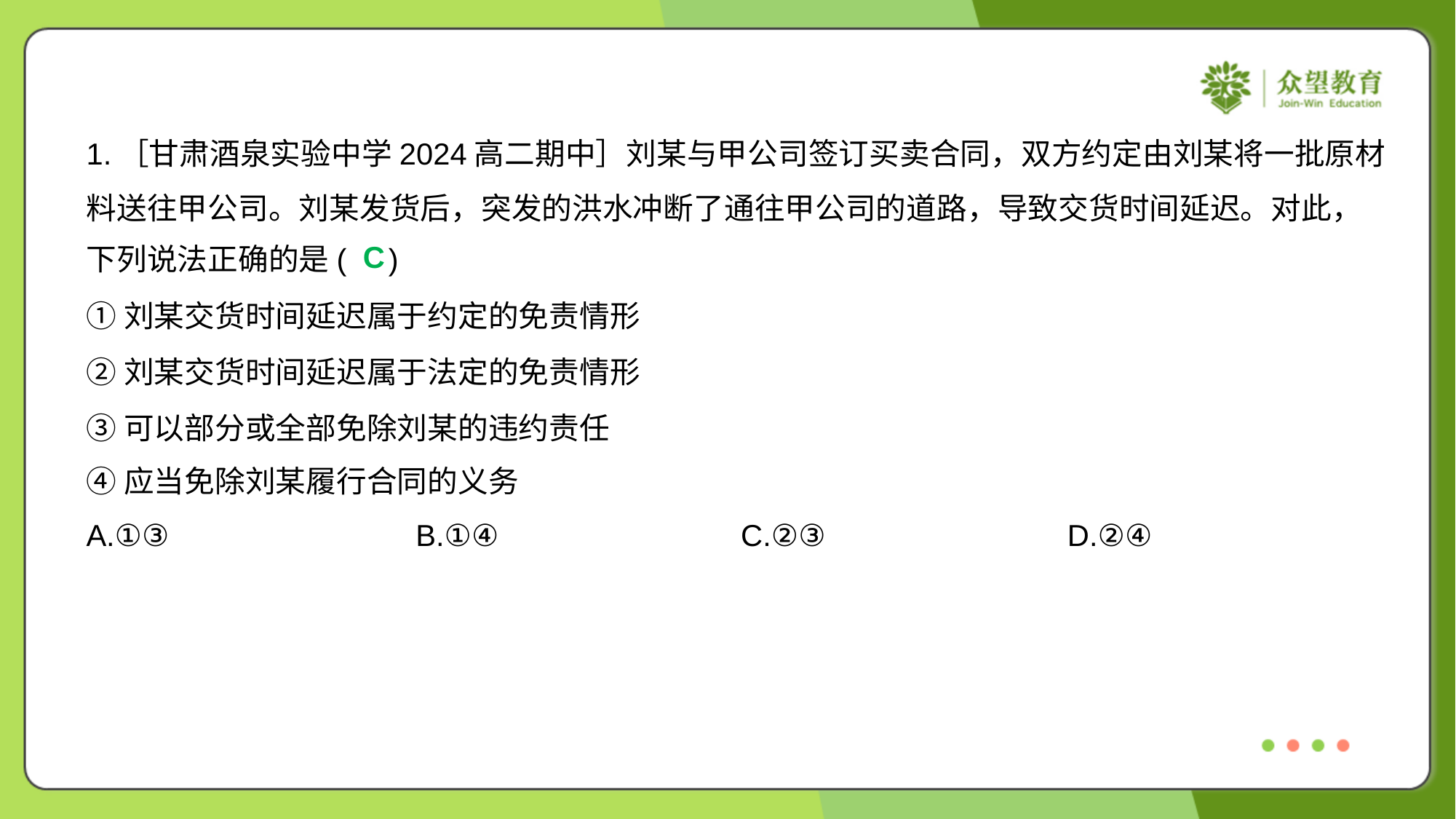

1.［甘肃酒泉实验中学2024高二期中］刘某与甲公司签订买卖合同，双方约定由刘某将一批原材
料送往甲公司。刘某发货后，突发的洪水冲断了通往甲公司的道路，导致交货时间延迟。对此，
下列说法正确的是(     )
C
①刘某交货时间延迟属于约定的免责情形
②刘某交货时间延迟属于法定的免责情形
③可以部分或全部免除刘某的违约责任
④应当免除刘某履行合同的义务
A.①③	B.①④	C.②③	D.②④